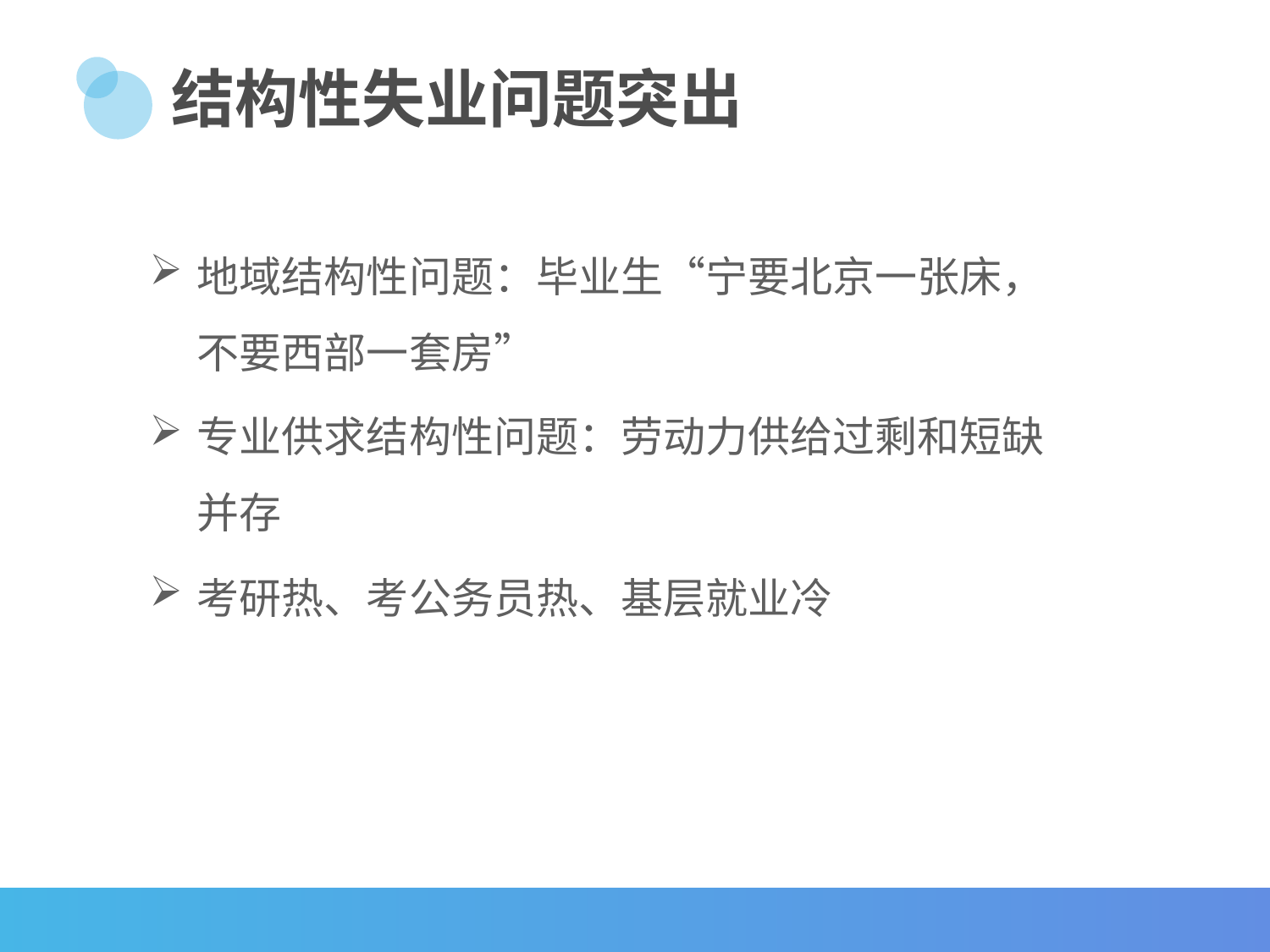

结构性失业问题突出
地域结构性问题：毕业生“宁要北京一张床，不要西部一套房”
专业供求结构性问题：劳动力供给过剩和短缺并存
考研热、考公务员热、基层就业冷